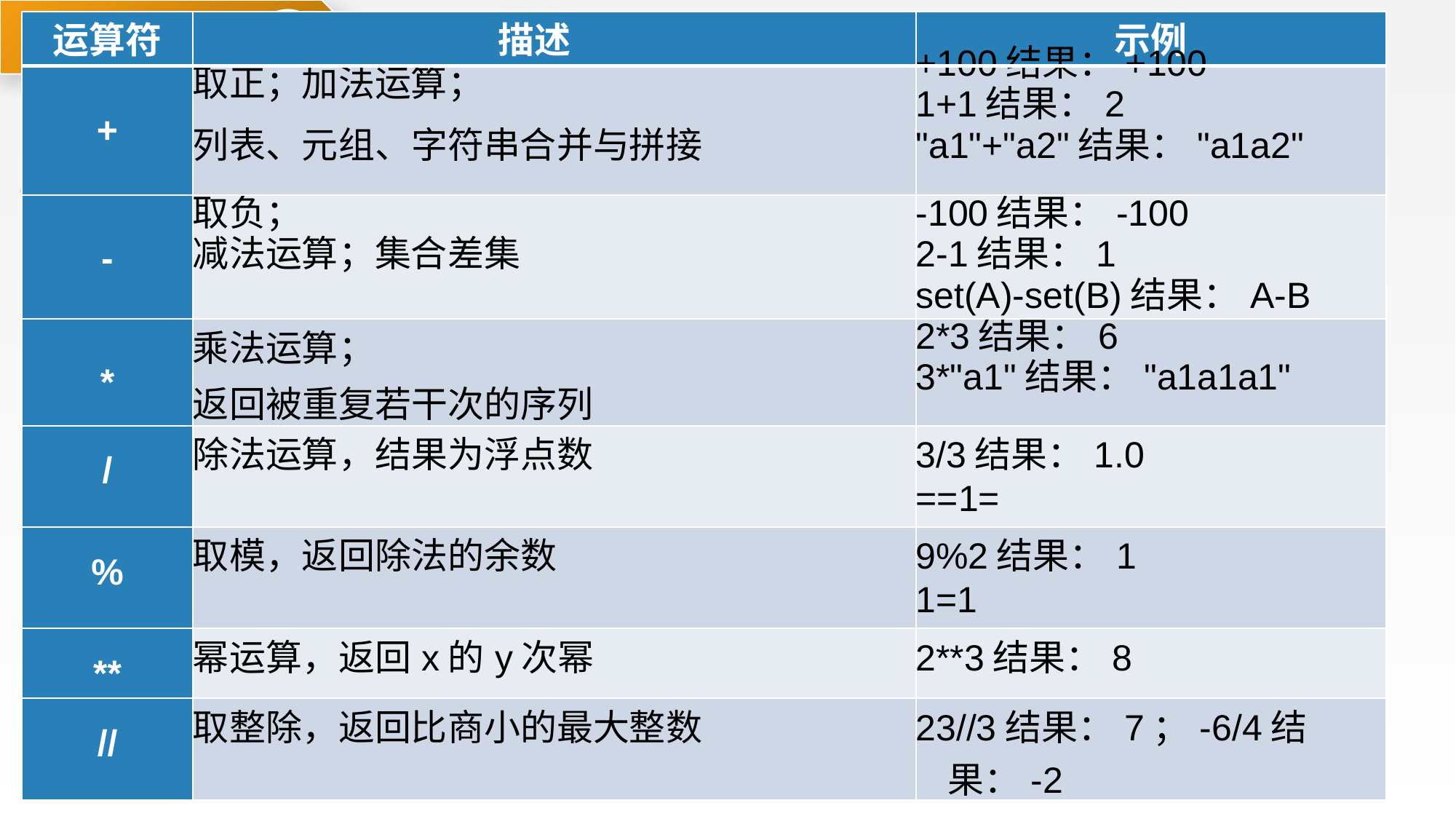

运算符与表达式
2.5
| 运算符 | 描述 | 示例 |
| --- | --- | --- |
| + | 取正；加法运算； 列表、元组、字符串合并与拼接 | +100结果：+100 1+1结果：2 "a1"+"a2"结果："a1a2" |
| - | 取负； 减法运算；集合差集 | -100结果：-100 2-1结果：1 set(A)-set(B)结果：A-B |
| \* | 乘法运算； 返回被重复若干次的序列 | 2\*3结果：6 3\*"a1"结果："a1a1a1" |
| / | 除法运算，结果为浮点数 | 3/3结果：1.0 ==1= |
| % | 取模，返回除法的余数 | 9%2结果：1 1=1 |
| \*\* | 幂运算，返回x的y次幂 | 2\*\*3结果：8 |
| // | 取整除，返回比商小的最大整数 | 23//3结果：7；-6/4结果：-2 |

2.5.1

运算符
     表达式代表着某种运算规则，由运算符和配对括号把数据对象组织起来，参与运算的数据对象也称为操作数。表达式中的运算符是表示数据对象行为的一种方式，不同类型的数据对象支持的运算符也不同。Python中的运算符包括：算术运算符、关系运算符、逻辑运算法、赋值运算符、位运算符、成员运算符、身份运算符等。
1.算术运算符
    与日常数学习惯一致，算术运算结果也符合数学意义。其中加法运算符除了可以应用在算术加法以外，还可以用于元组，列表，字符串的链接，但是不支持不同对象类型的链接。Python中的算术运算符见表2-7。
  整数类型与浮点类型可以混合运算，此时精度低的类型将向精度高的类型进行隐式转换，结果为精度高的类型。